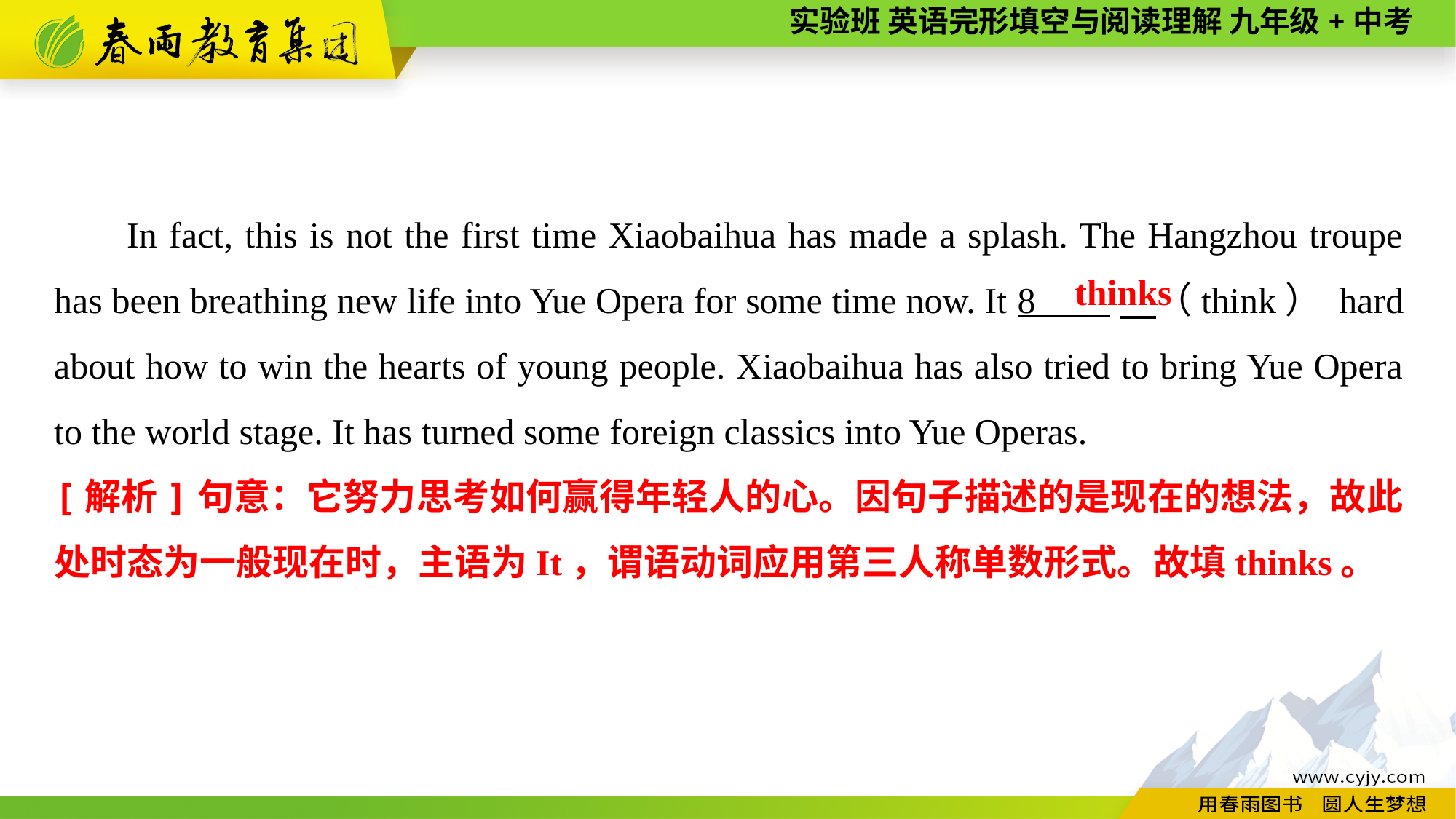

In fact, this is not the first time Xiaobaihua has made a splash. The Hangzhou troupe has been breathing new life into Yue Opera for some time now. It 8        　（think） hard about how to win the hearts of young people. Xiaobaihua has also tried to bring Yue Opera to the world stage. It has turned some foreign classics into Yue Operas.
thinks
[解析]句意：它努力思考如何赢得年轻人的心。因句子描述的是现在的想法，故此处时态为一般现在时，主语为It，谓语动词应用第三人称单数形式。故填thinks。